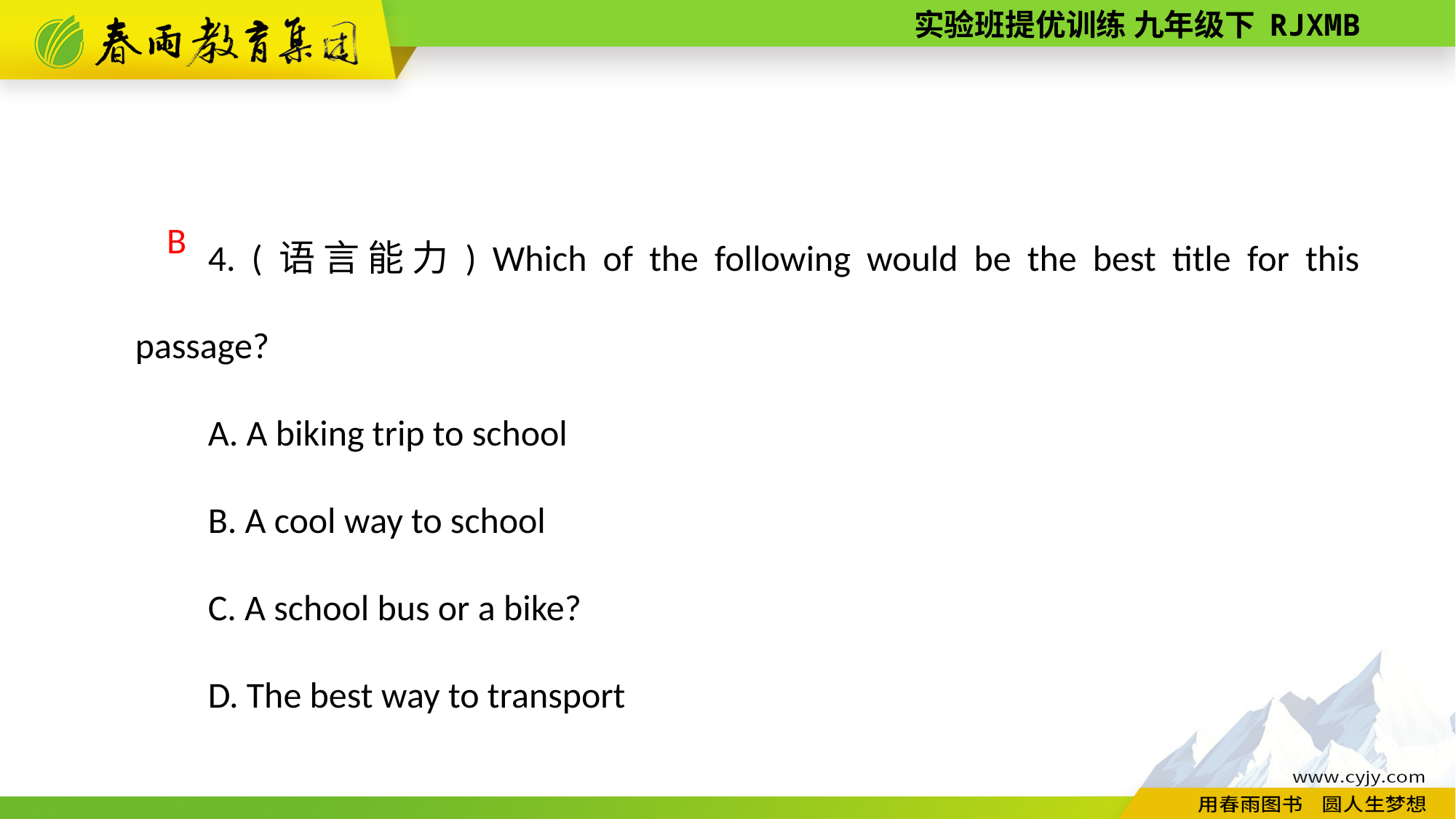

4. (语言能力) Which of the following would be the best title for this passage?
A. A biking trip to school
B. A cool way to school
C. A school bus or a bike?
D. The best way to transport
B